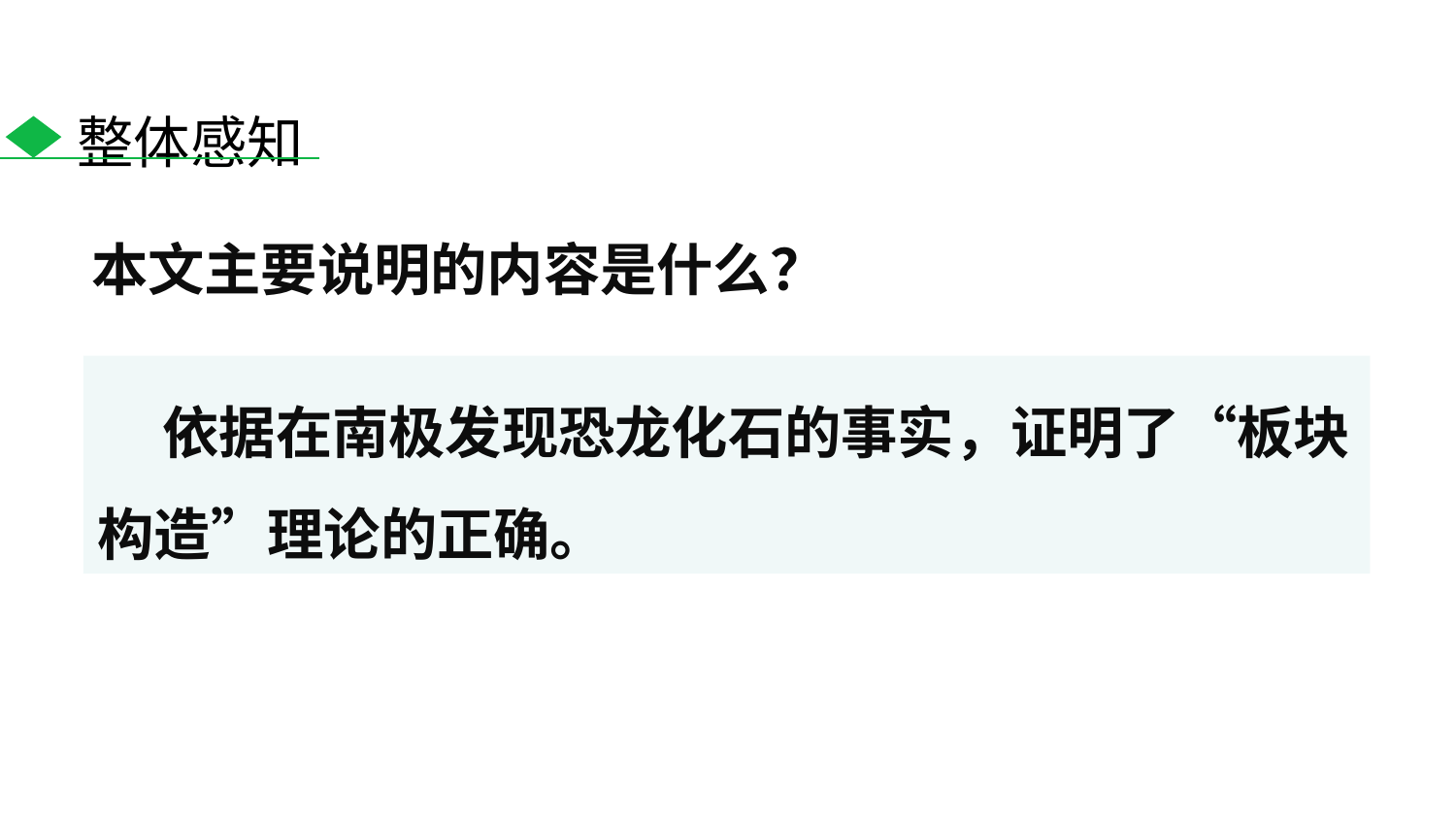

整体感知

本文主要说明的内容是什么？
    依据在南极发现恐龙化石的事实，证明了“板块构造”理论的正确。